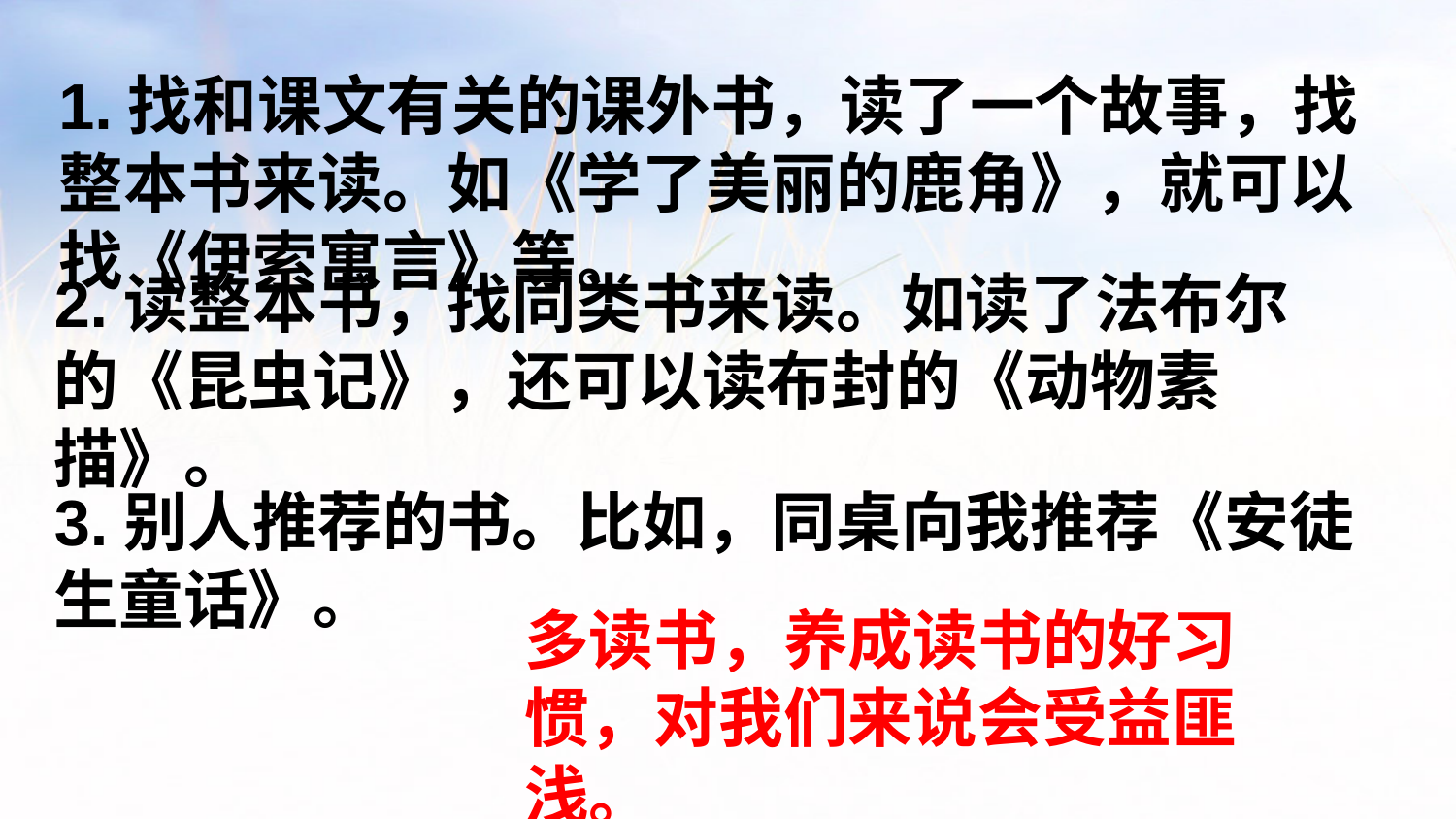

1.找和课文有关的课外书，读了一个故事，找整本书来读。如《学了美丽的鹿角》，就可以找《伊索寓言》等。
2.读整本书，找同类书来读。如读了法布尔的《昆虫记》，还可以读布封的《动物素描》。
3.别人推荐的书。比如，同桌向我推荐《安徒生童话》。

多读书，养成读书的好习惯，对我们来说会受益匪浅。